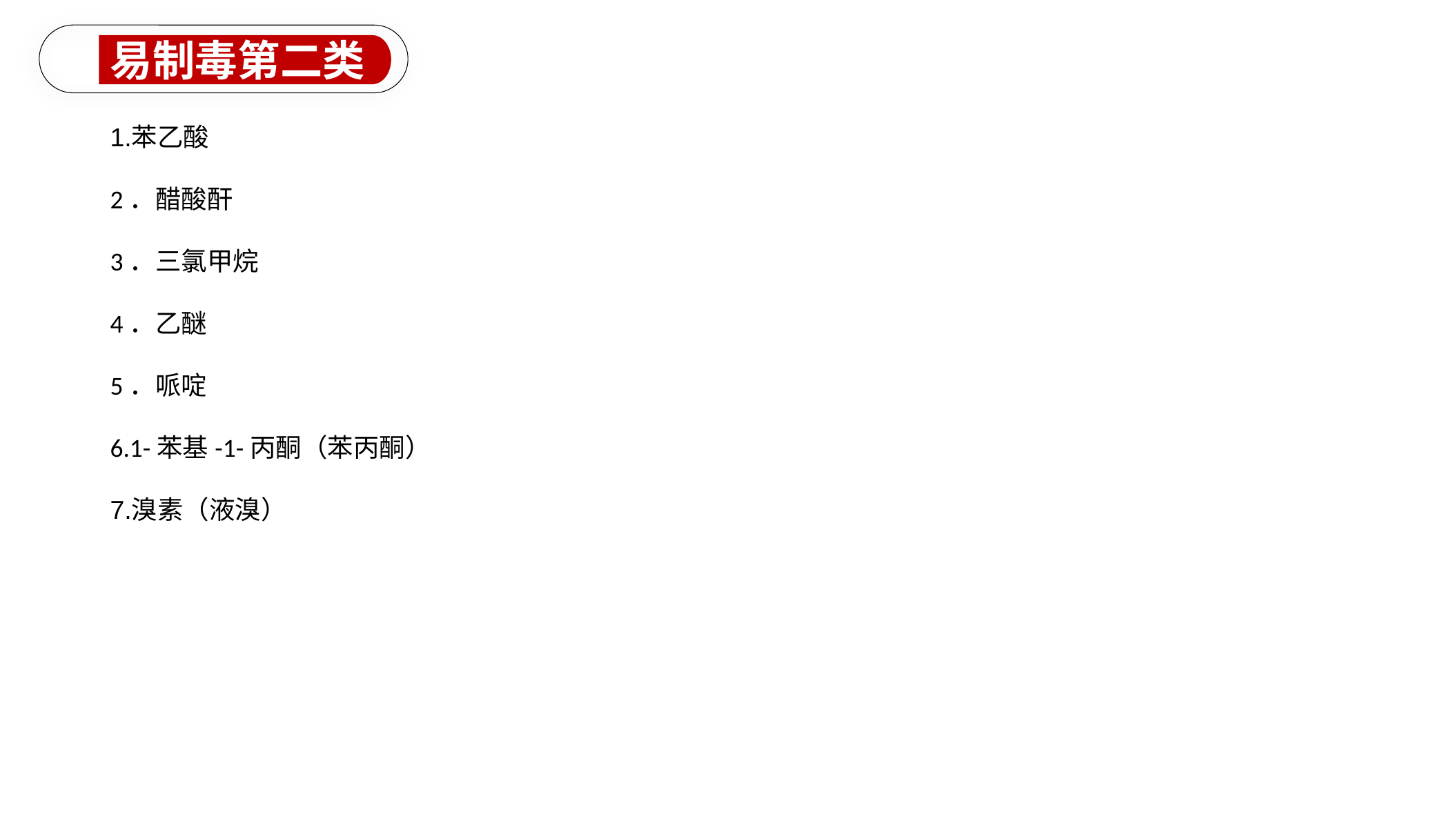

易制毒第二类

苯乙酸

2．醋酸酐

3．三氯甲烷

4．乙醚

5．哌啶

1-苯基-1-丙酮（苯丙酮）

溴素（液溴）